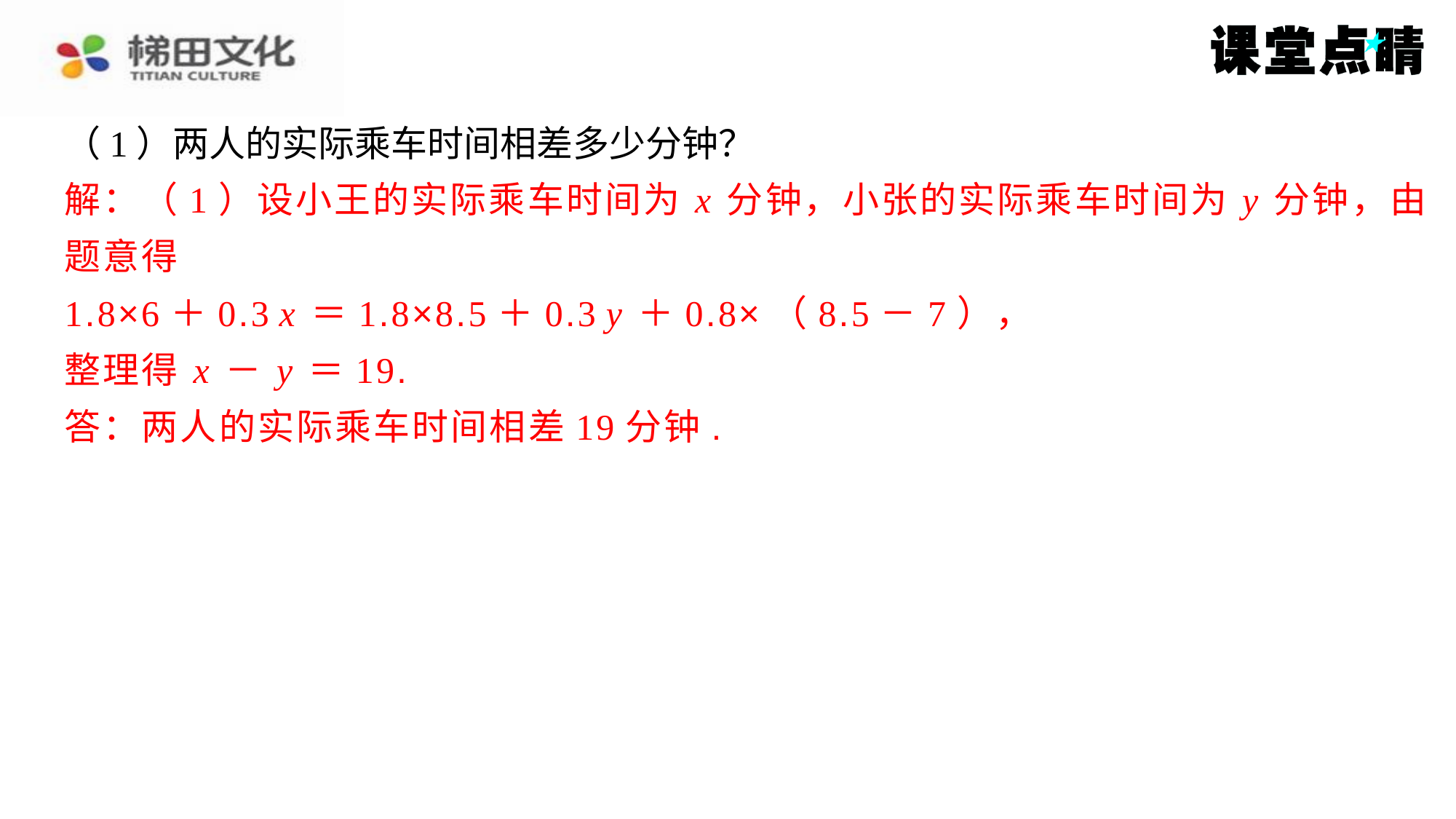

（1）两人的实际乘车时间相差多少分钟？
解：（1）设小王的实际乘车时间为 x 分钟，小张的实际乘车时间为 y 分钟，由
题意得
1.8×6＋0.3 x ＝1.8×8.5＋0.3 y ＋0.8×（8.5－7），
整理得 x － y ＝19.
答：两人的实际乘车时间相差19分钟.
解：（1）设小王的实际乘车时间为 x 分钟，小张的实际乘车时间为 y 分钟，由
题意得
1.8×6＋0.3 x ＝1.8×8.5＋0.3 y ＋0.8×（8.5－7），
整理得 x － y ＝19.
答：两人的实际乘车时间相差19分钟.